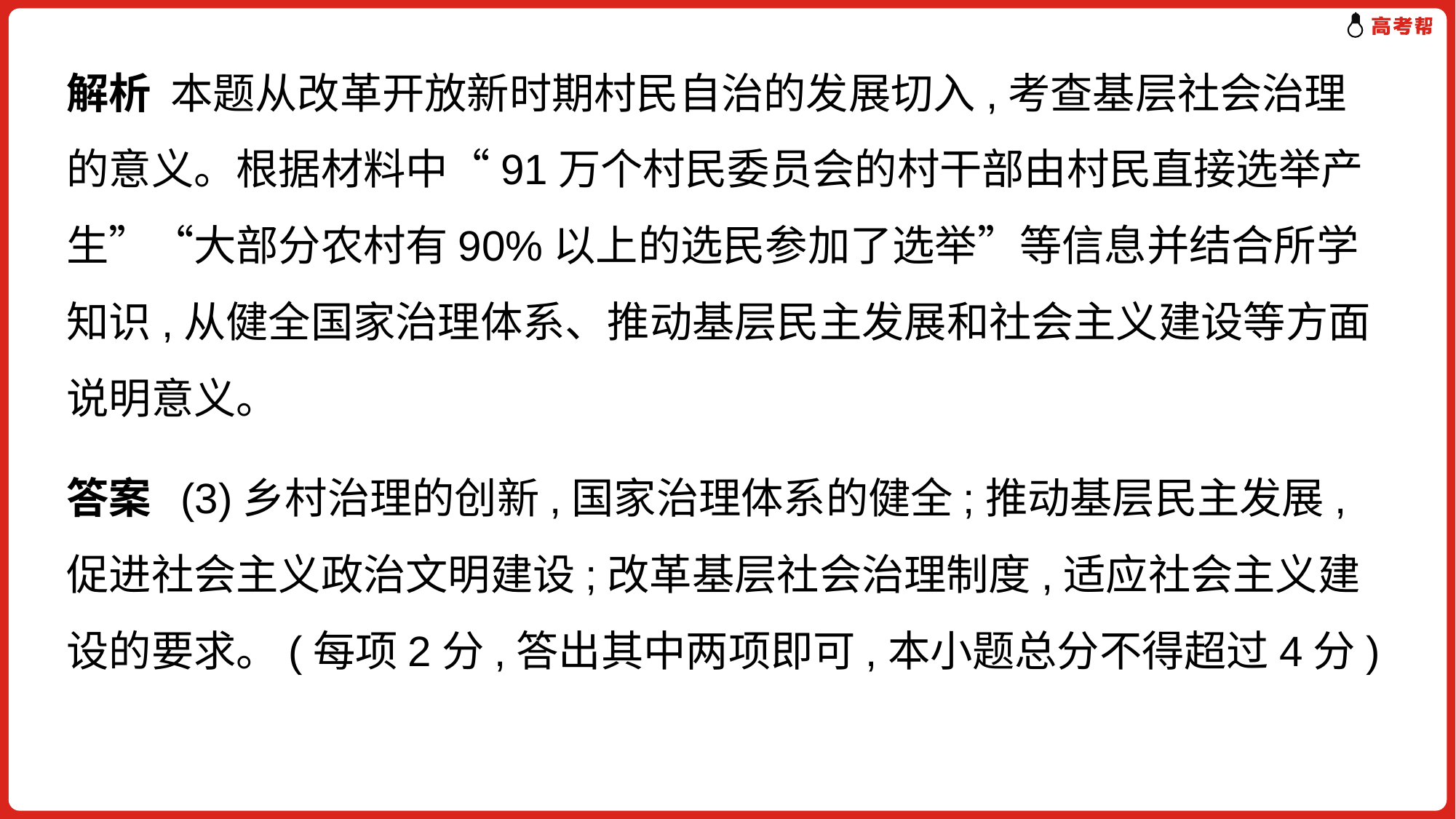

解析  本题从改革开放新时期村民自治的发展切入,考查基层社会治理的意义。根据材料中“91万个村民委员会的村干部由村民直接选举产生”“大部分农村有90%以上的选民参加了选举”等信息并结合所学知识,从健全国家治理体系、推动基层民主发展和社会主义建设等方面说明意义。
答案  (3)乡村治理的创新,国家治理体系的健全;推动基层民主发展,促进社会主义政治文明建设;改革基层社会治理制度,适应社会主义建设的要求。(每项2分,答出其中两项即可,本小题总分不得超过4分)